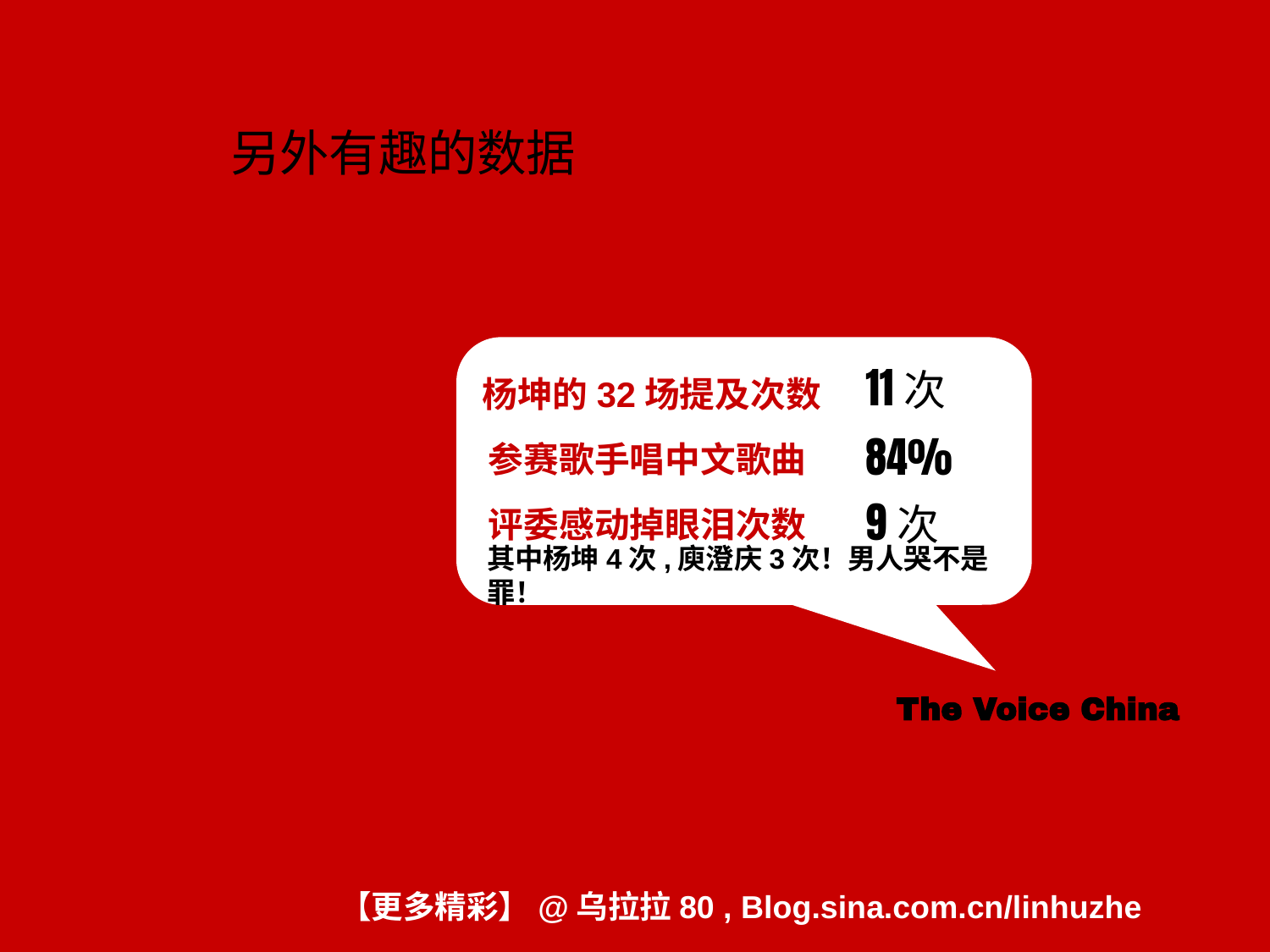

另外有趣的数据

11次
杨坤的32场提及次数
84%
参赛歌手唱中文歌曲
9次
评委感动掉眼泪次数
其中杨坤4次,庾澄庆3次！男人哭不是罪！
 The Voice China
【更多精彩】@乌拉拉80 , Blog.sina.com.cn/linhuzhe